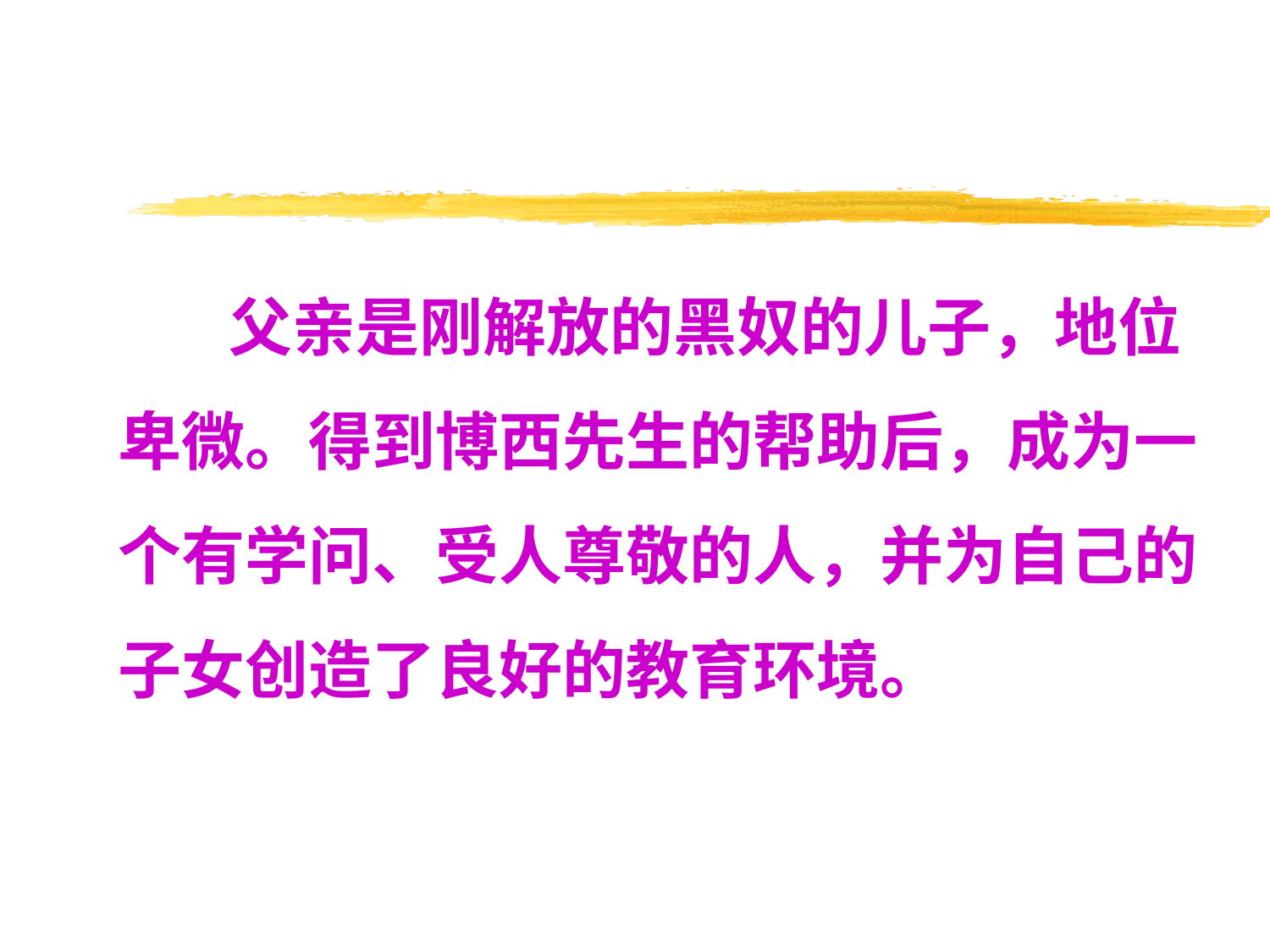

父亲是刚解放的黑奴的儿子，地位卑微。得到博西先生的帮助后，成为一个有学问、受人尊敬的人，并为自己的子女创造了良好的教育环境。